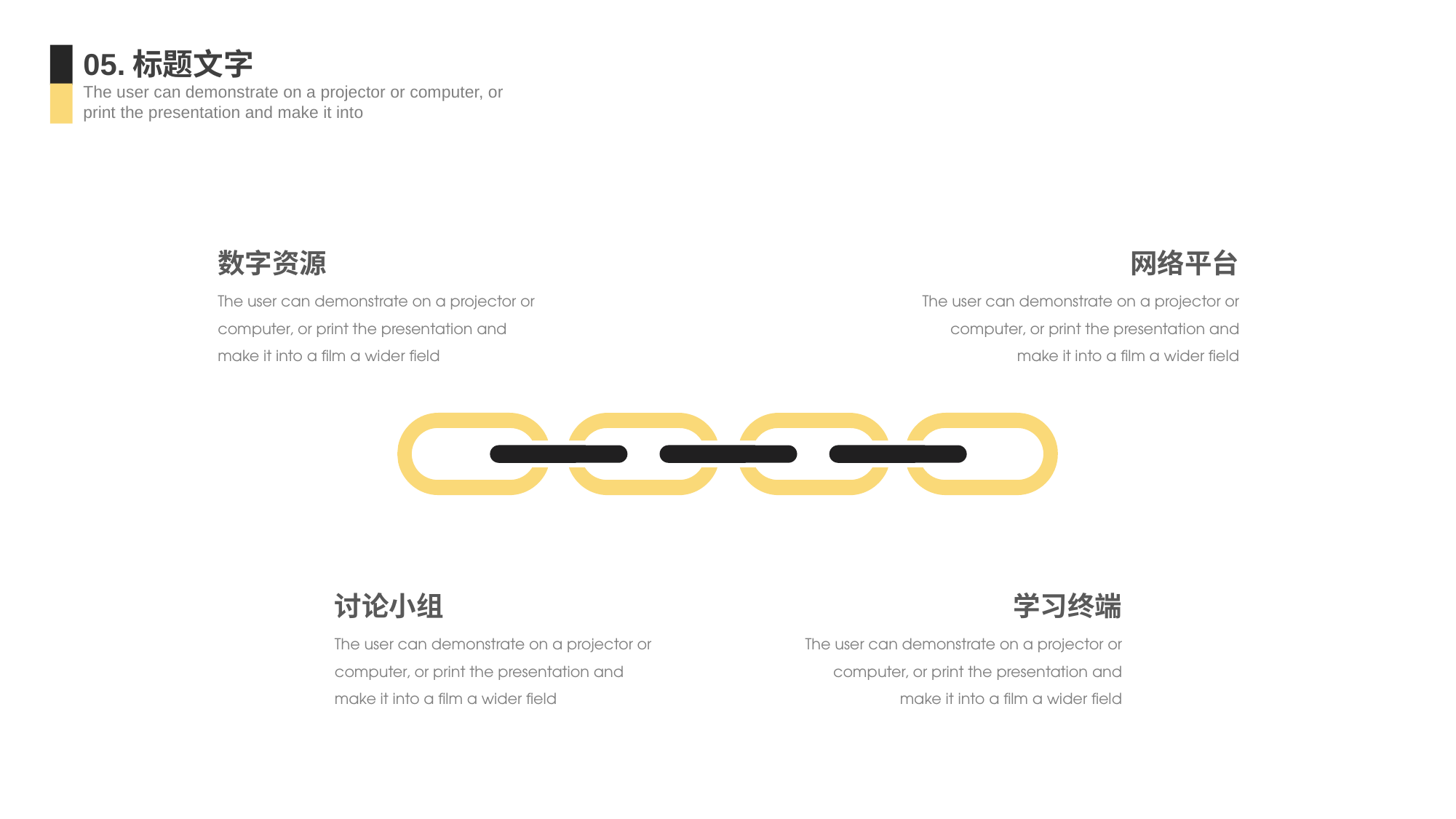

05.标题文字

The user can demonstrate on a projector or computer, or print the presentation and make it into

数字资源
The user can demonstrate on a projector or computer, or print the presentation and make it into a film a wider field
网络平台
The user can demonstrate on a projector or computer, or print the presentation and make it into a film a wider field

讨论小组
The user can demonstrate on a projector or computer, or print the presentation and make it into a film a wider field
学习终端
The user can demonstrate on a projector or computer, or print the presentation and make it into a film a wider field